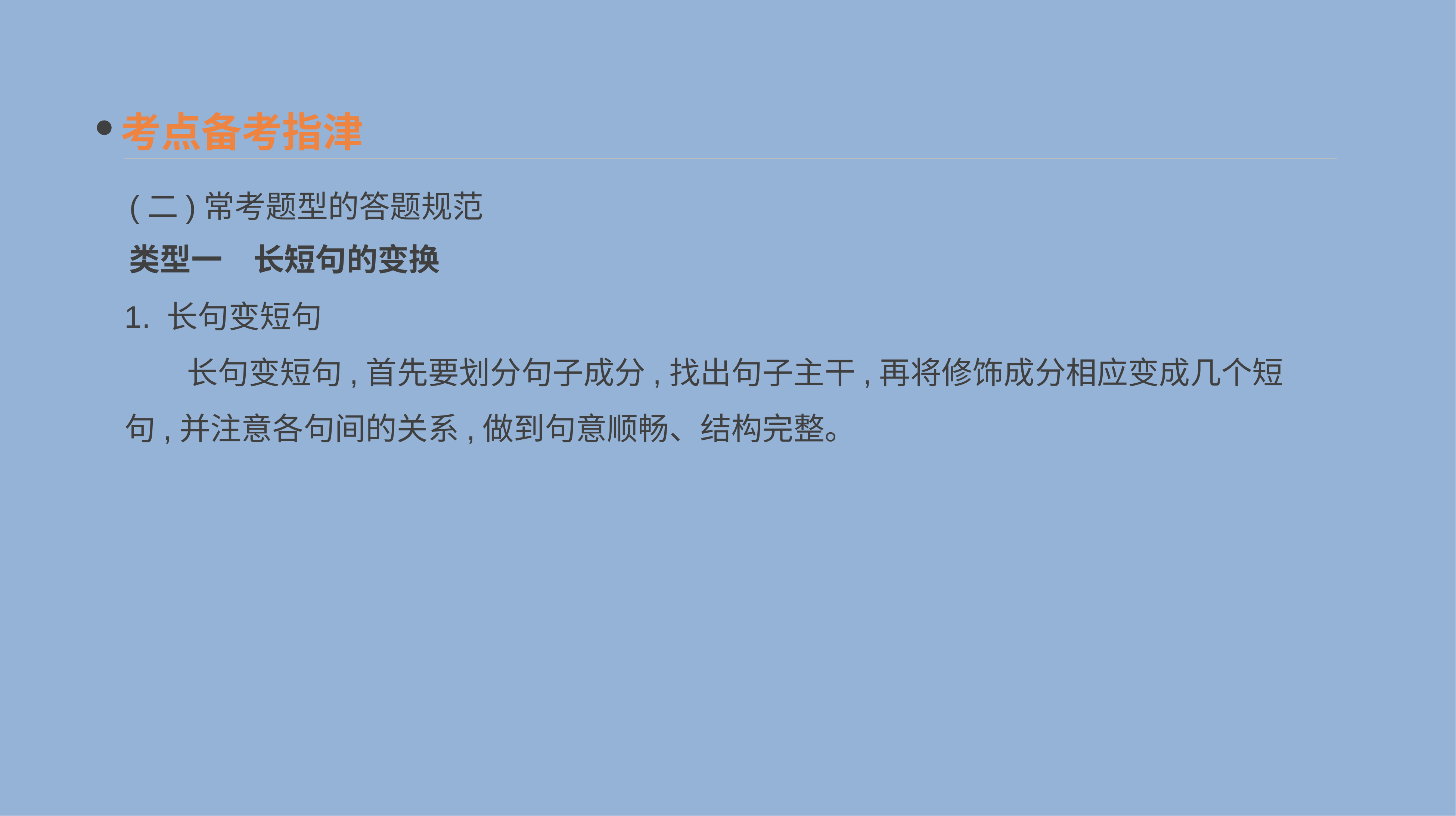

考点备考指津

(二)常考题型的答题规范
类型一　长短句的变换
1. 长句变短句
　　长句变短句,首先要划分句子成分,找出句子主干,再将修饰成分相应变成几个短句,并注意各句间的关系,做到句意顺畅、结构完整。